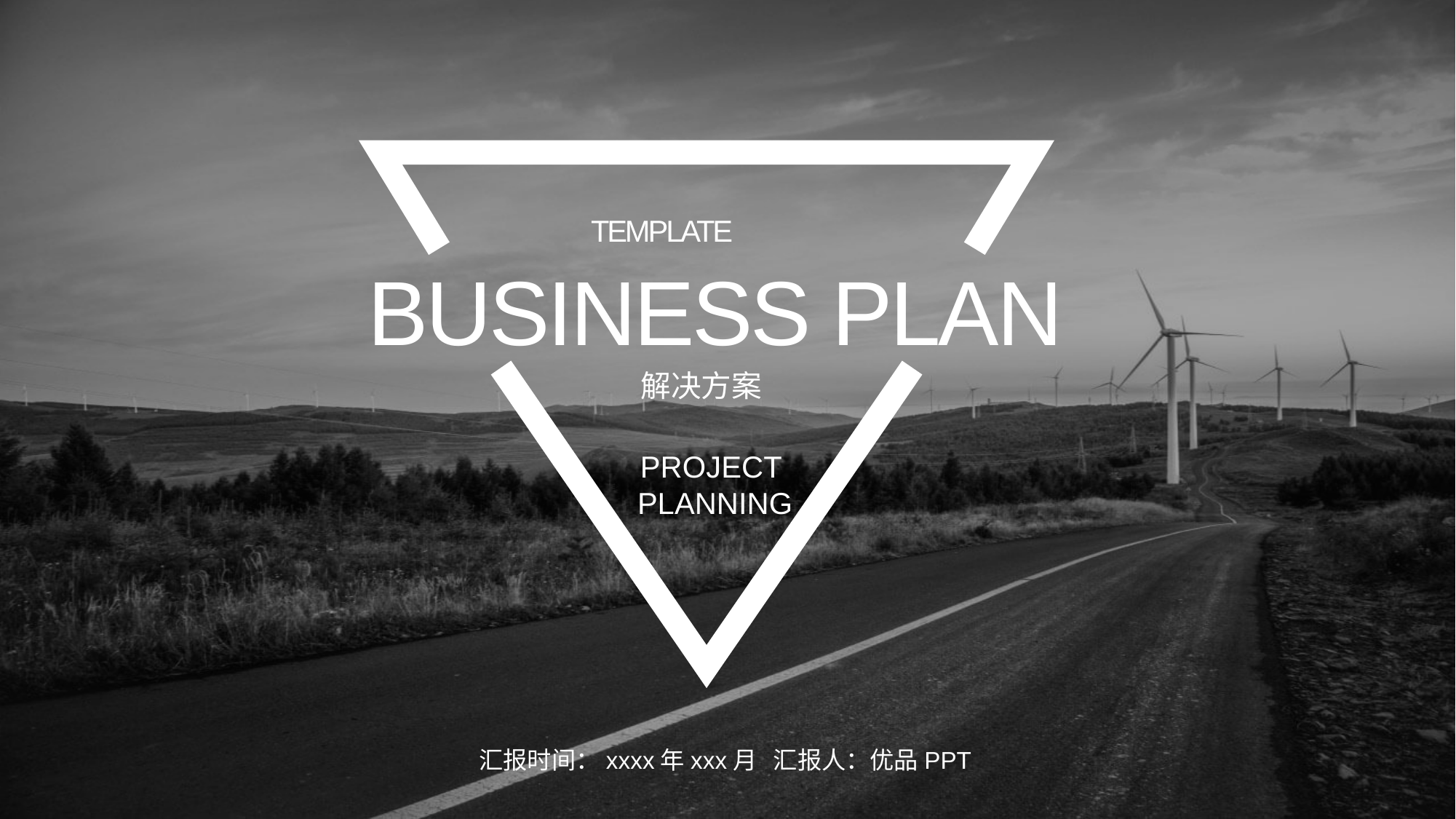

TEMPLATE
BUSINESS PLAN
解决方案
PROJECT
PLANNING
汇报时间：xxxx年xxx月   汇报人：优品PPT